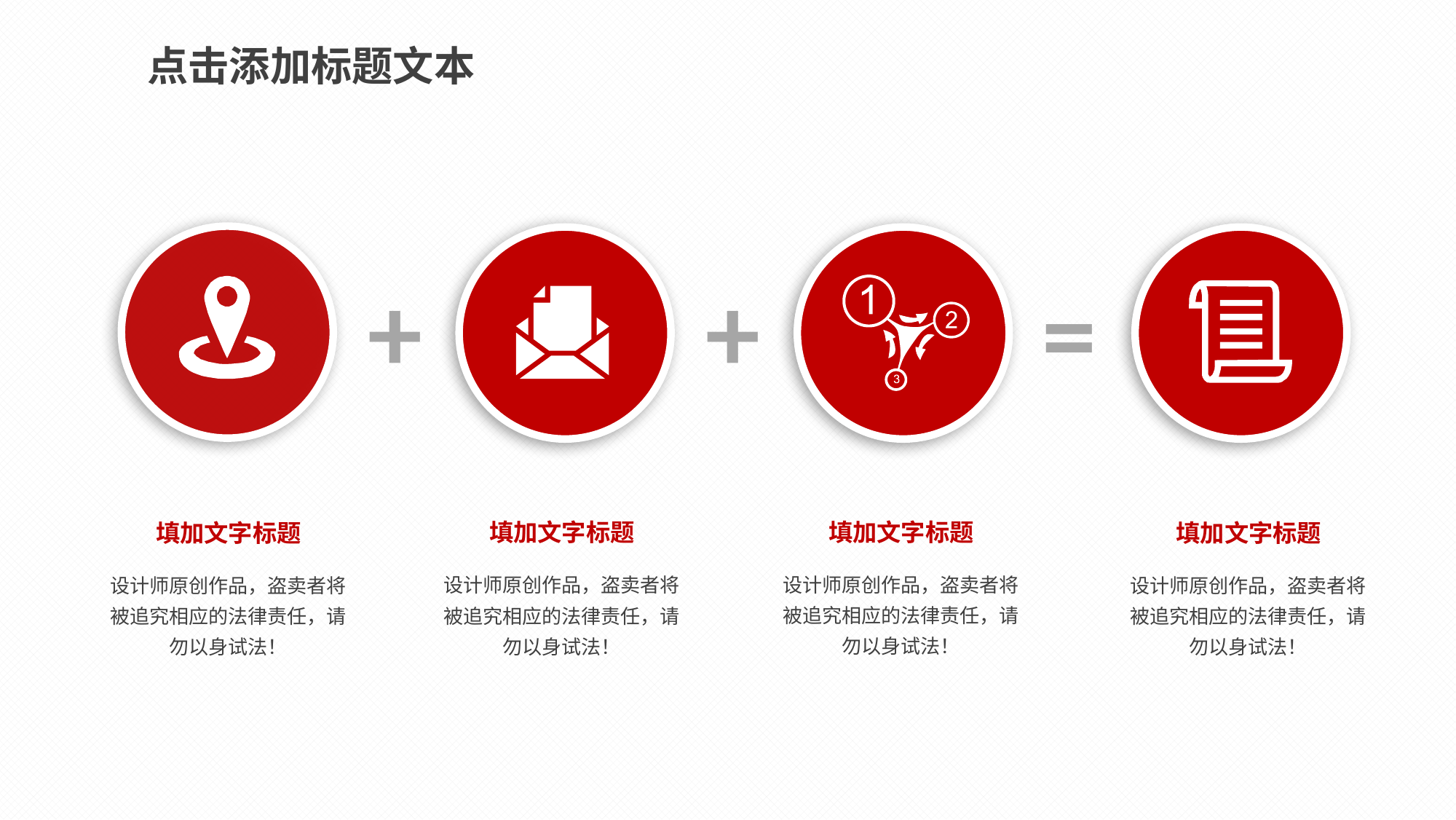

点击添加标题文本

+
+
=

填加文字标题
填加文字标题
填加文字标题
填加文字标题
设计师原创作品，盗卖者将被追究相应的法律责任，请勿以身试法！
设计师原创作品，盗卖者将被追究相应的法律责任，请勿以身试法！
设计师原创作品，盗卖者将被追究相应的法律责任，请勿以身试法！
设计师原创作品，盗卖者将被追究相应的法律责任，请勿以身试法！